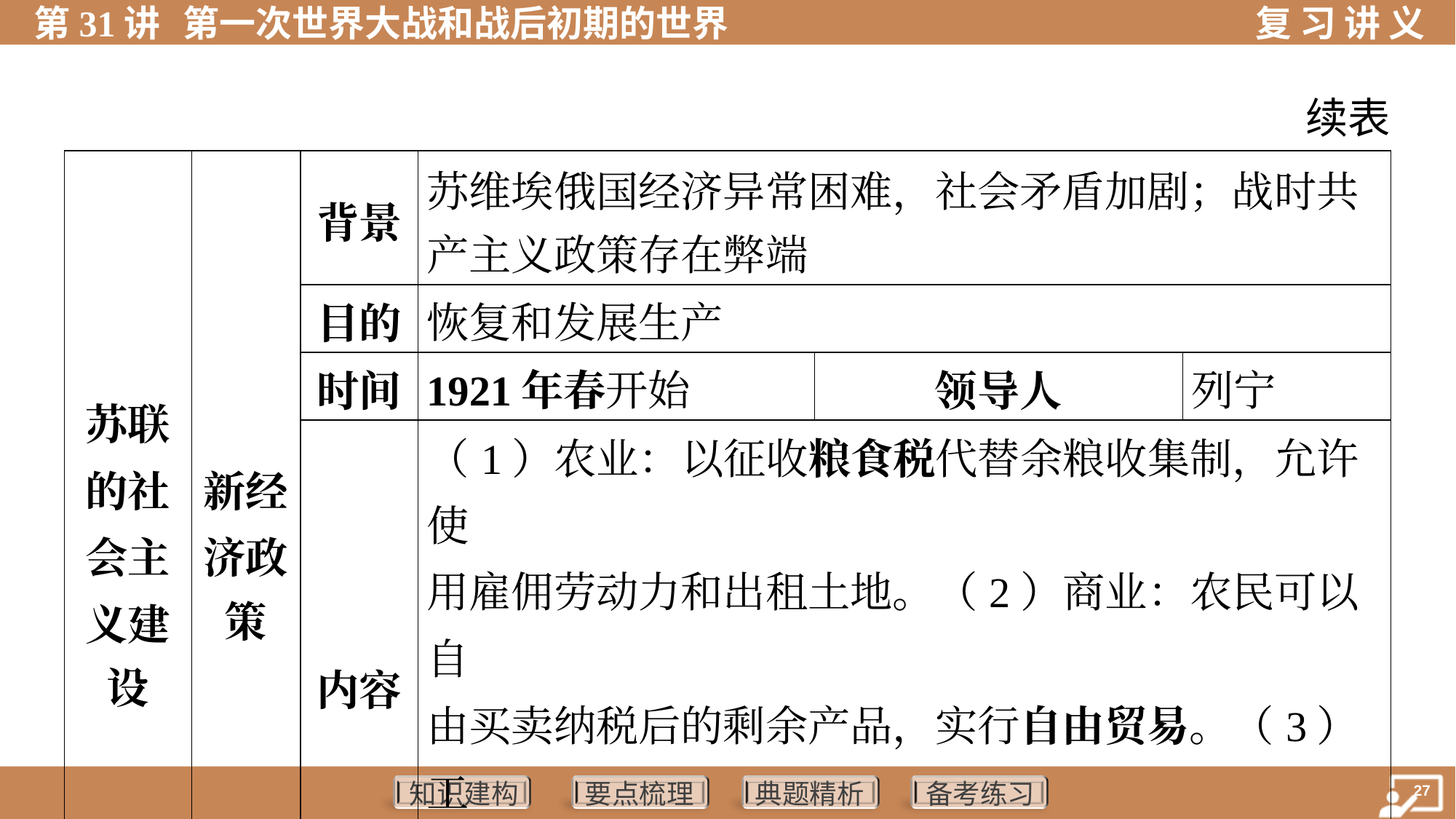

续表
| 苏联 的社 会主 义建 设 | 新经 济政 策 | 背景 | 苏维埃俄国经济异常困难，社会矛盾加剧；战时共 产主义政策存在弊端 |  |  |  |  |
| --- | --- | --- | --- | --- | --- | --- | --- |
|  |  | 目的 | 恢复和发展生产 |  |  |  |  |
|  |  | 时间 | 1921年春开始 |  | 领导人 |  | 列宁 |
|  |  | 内容 | （1）农业：以征收粮食税代替余粮收集制，允许使 用雇佣劳动力和出租土地。（2）商业：农民可以自 由买卖纳税后的剩余产品，实行自由贸易。（3）工 业：允许私人经营中小企业。（4）分配：实行按 劳取酬的工资制 |  |  |  |  |